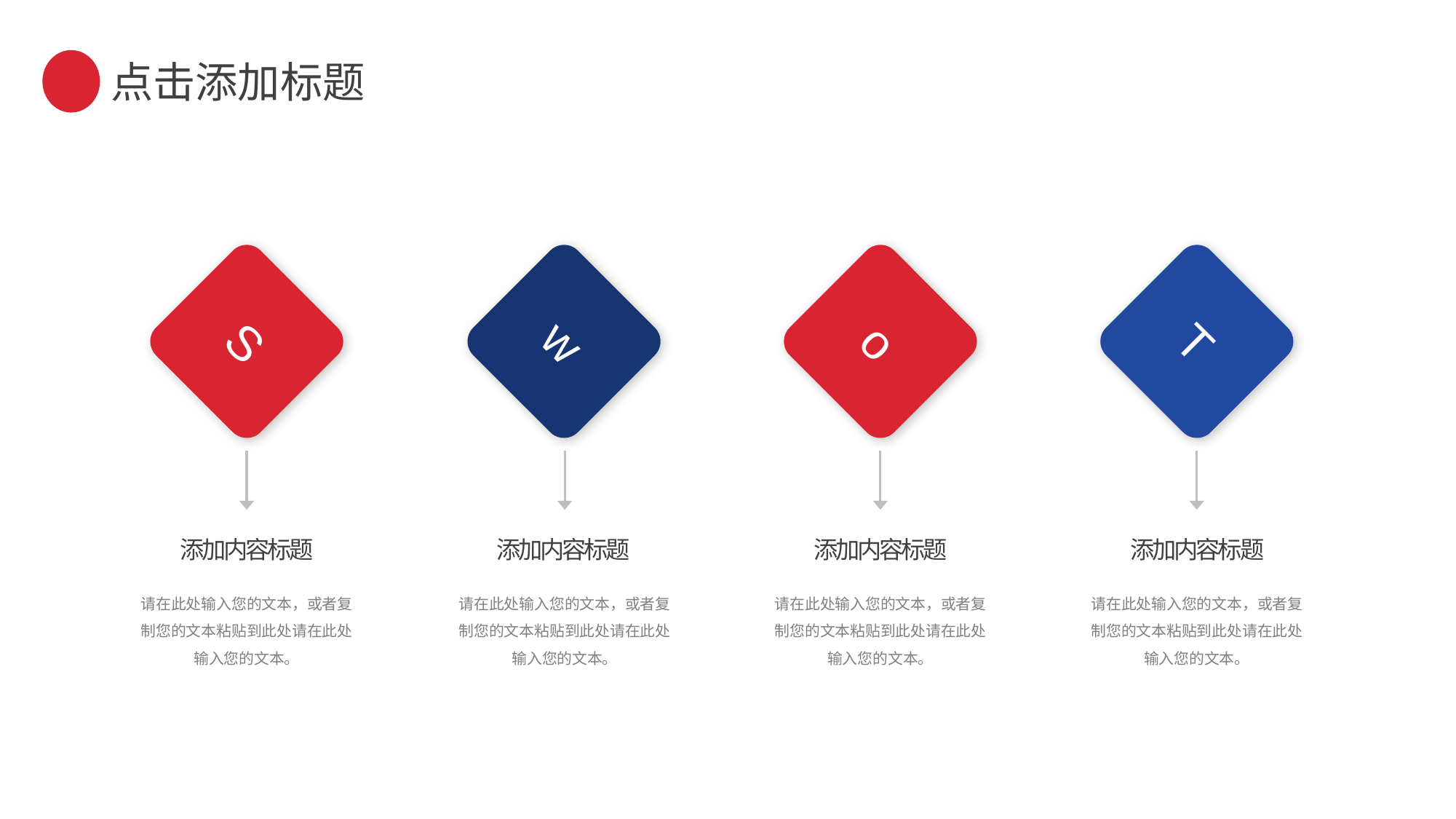

点击添加标题
S
添加内容标题
请在此处输入您的文本，或者复制您的文本粘贴到此处请在此处输入您的文本。
w
添加内容标题
请在此处输入您的文本，或者复制您的文本粘贴到此处请在此处输入您的文本。
o
添加内容标题
请在此处输入您的文本，或者复制您的文本粘贴到此处请在此处输入您的文本。
T
添加内容标题
请在此处输入您的文本，或者复制您的文本粘贴到此处请在此处输入您的文本。